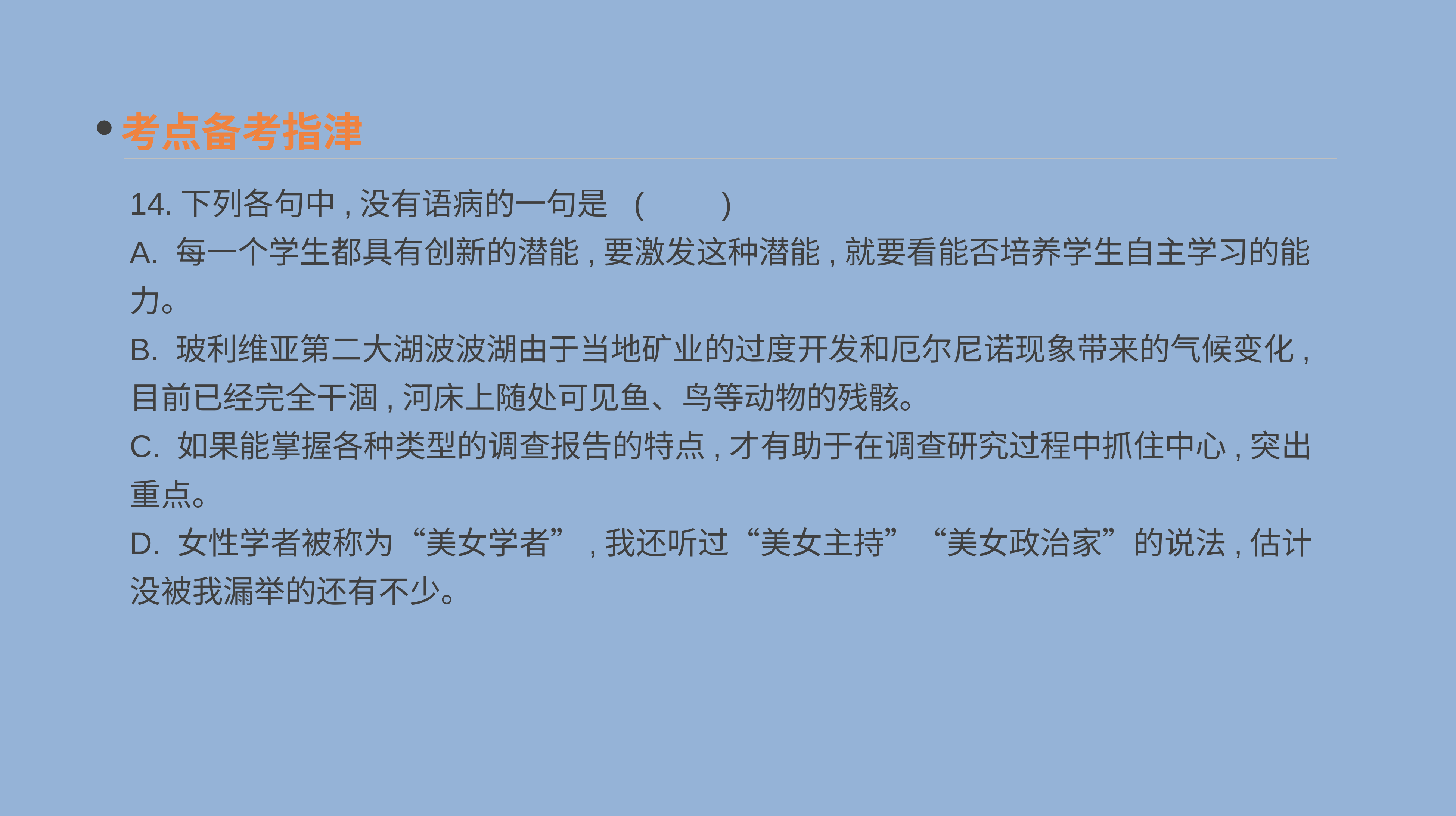

考点备考指津

14.下列各句中,没有语病的一句是 	(　　)
A. 每一个学生都具有创新的潜能,要激发这种潜能,就要看能否培养学生自主学习的能力。
B. 玻利维亚第二大湖波波湖由于当地矿业的过度开发和厄尔尼诺现象带来的气候变化,目前已经完全干涸,河床上随处可见鱼、鸟等动物的残骸。
C. 如果能掌握各种类型的调查报告的特点,才有助于在调查研究过程中抓住中心,突出重点。
D. 女性学者被称为“美女学者”,我还听过“美女主持”“美女政治家”的说法,估计没被我漏举的还有不少。